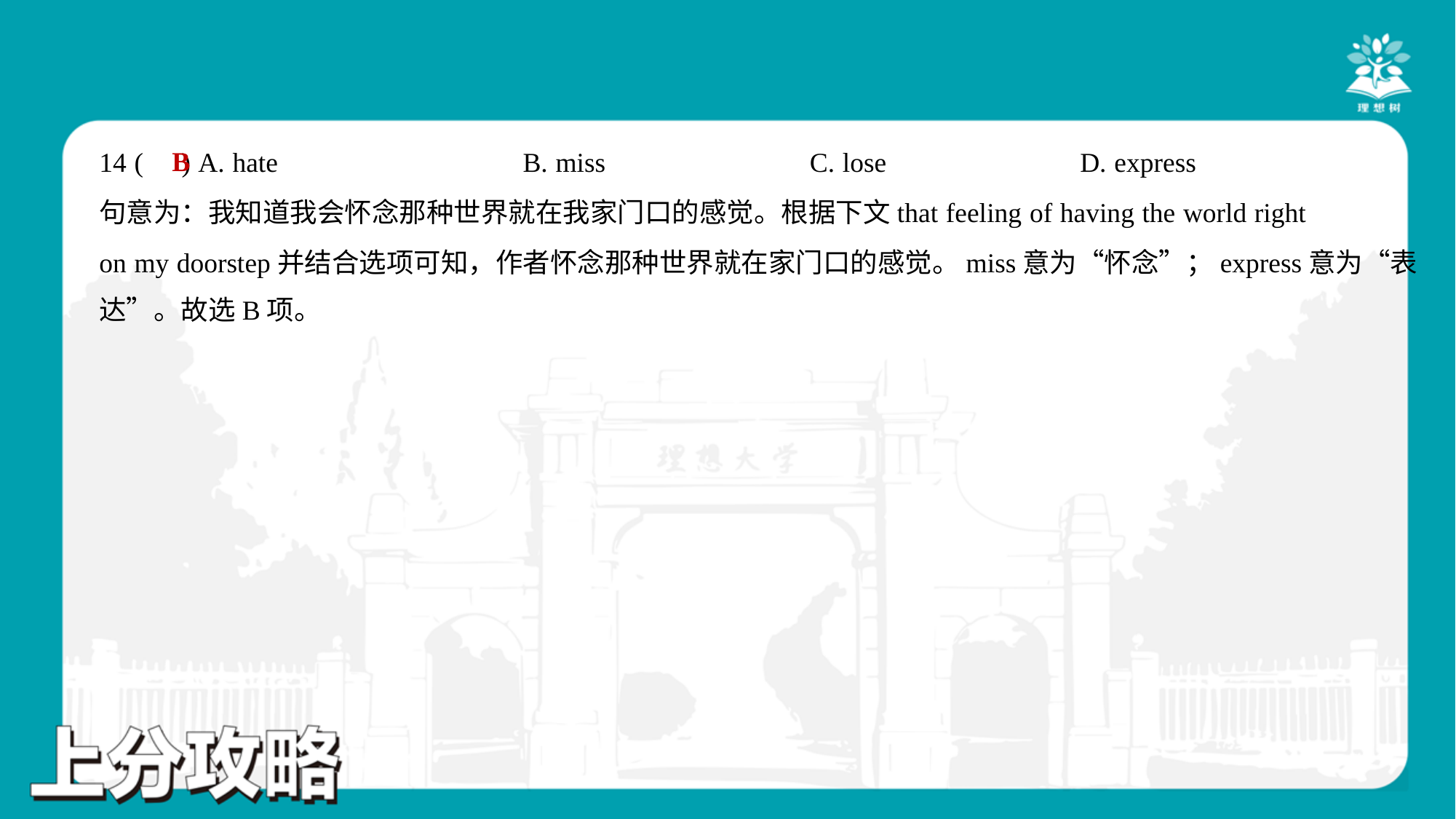

B
14 (     ) A. hate	B. miss	C. lose	D. express
句意为：我知道我会怀念那种世界就在我家门口的感觉。根据下文that feeling of having the world right
on my doorstep并结合选项可知，作者怀念那种世界就在家门口的感觉。miss意为“怀念”；express意为“表
达”。故选B项。